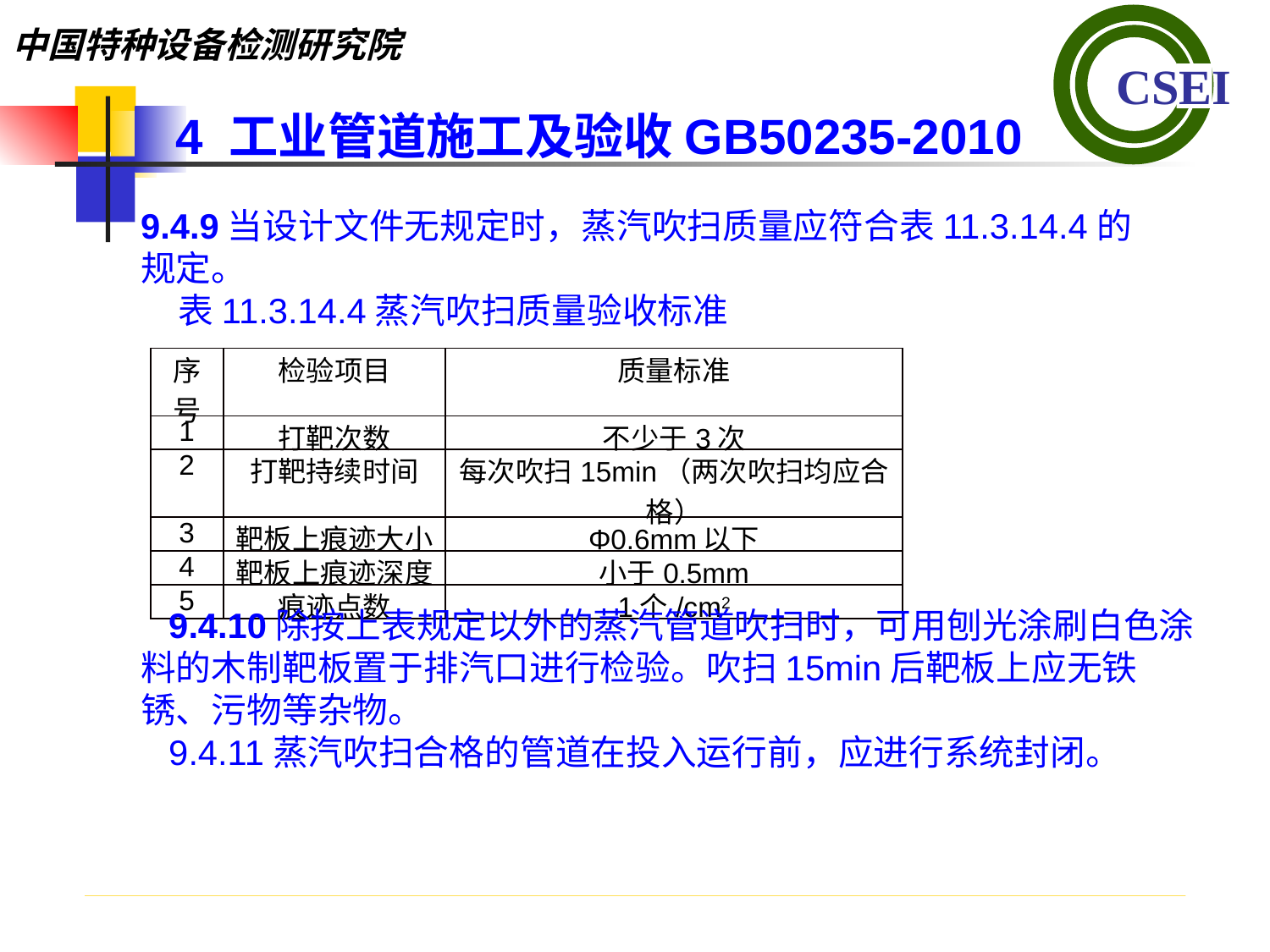

4 工业管道施工及验收GB50235-2010
9.4.9当设计文件无规定时，蒸汽吹扫质量应符合表11.3.14.4的规定。表11.3.14.4蒸汽吹扫质量验收标准
| 序号 | 检验项目 | 质量标准 |
| --- | --- | --- |
| 1 | 打靶次数 | 不少于3次 |
| 2 | 打靶持续时间 | 每次吹扫15min（两次吹扫均应合格） |
| 3 | 靶板上痕迹大小 | Φ0.6mm以下 |
| 4 | 靶板上痕迹深度 | 小于0.5mm |
| 5 | 痕迹点数 | 1个/cm2 |
9.4.10除按上表规定以外的蒸汽管道吹扫时，可用刨光涂刷白色涂料的木制靶板置于排汽口进行检验。吹扫15min后靶板上应无铁锈、污物等杂物。
9.4.11蒸汽吹扫合格的管道在投入运行前，应进行系统封闭。